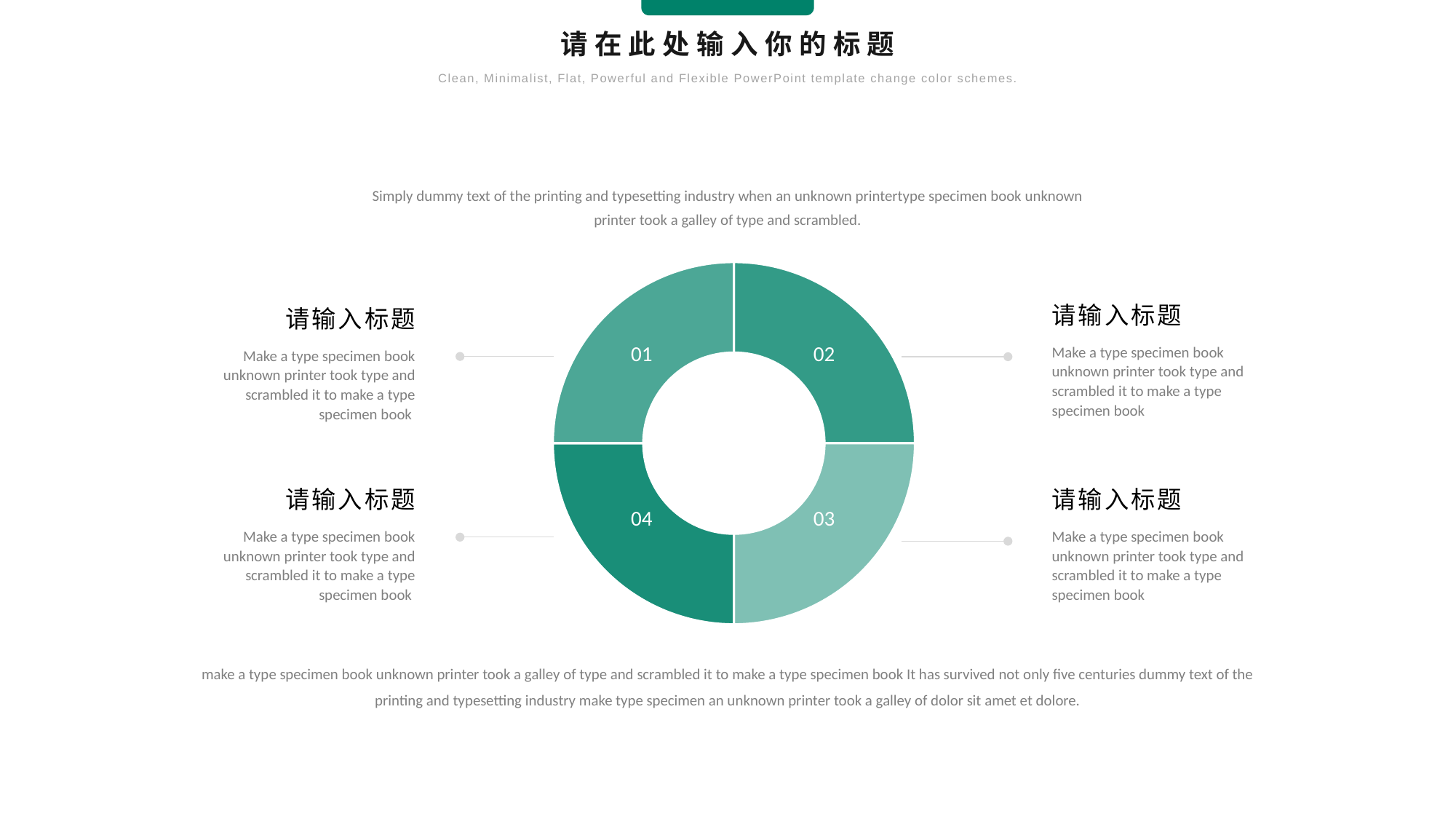

请在此处输入你的标题
Clean, Minimalist, Flat, Powerful and Flexible PowerPoint template change color schemes.

Simply dummy text of the printing and typesetting industry when an unknown printertype specimen book unknown printer took a galley of type and scrambled.

### Chart

| Category | Sales |
|---|---|
| 1st Qtr | 10.0 |
| 2nd Qtr | 10.0 |
| 10 | 10.0 |
| 4th Qtr | 10.0 |
01
02
04
03
请输入标题
请输入标题

Make a type specimen book unknown printer took type and scrambled it to make a type specimen book

Make a type specimen book unknown printer took type and scrambled it to make a type specimen book

请输入标题
请输入标题

Make a type specimen book unknown printer took type and scrambled it to make a type specimen book

Make a type specimen book unknown printer took type and scrambled it to make a type specimen book

make a type specimen book unknown printer took a galley of type and scrambled it to make a type specimen book It has survived not only five centuries dummy text of the printing and typesetting industry make type specimen an unknown printer took a galley of dolor sit amet et dolore.